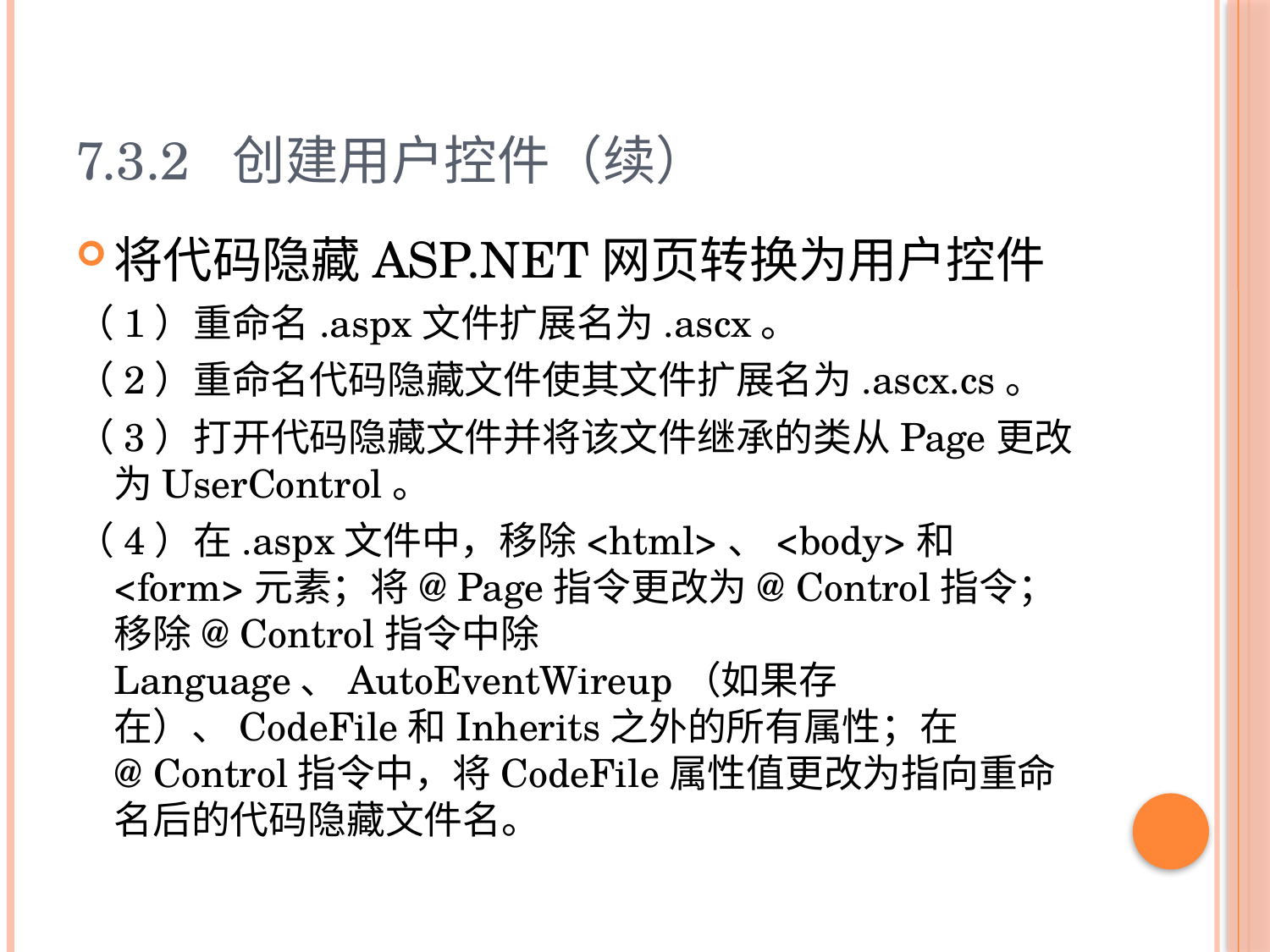

# 7.3.2  创建用户控件（续）
将代码隐藏ASP.NET网页转换为用户控件
（1）重命名.aspx文件扩展名为.ascx。
（2）重命名代码隐藏文件使其文件扩展名为.ascx.cs。
（3）打开代码隐藏文件并将该文件继承的类从Page更改为UserControl。
（4）在.aspx文件中，移除<html>、<body>和<form>元素；将@ Page指令更改为@ Control指令；移除@ Control指令中除Language、AutoEventWireup（如果存在）、CodeFile和Inherits之外的所有属性；在@ Control指令中，将CodeFile属性值更改为指向重命名后的代码隐藏文件名。
32